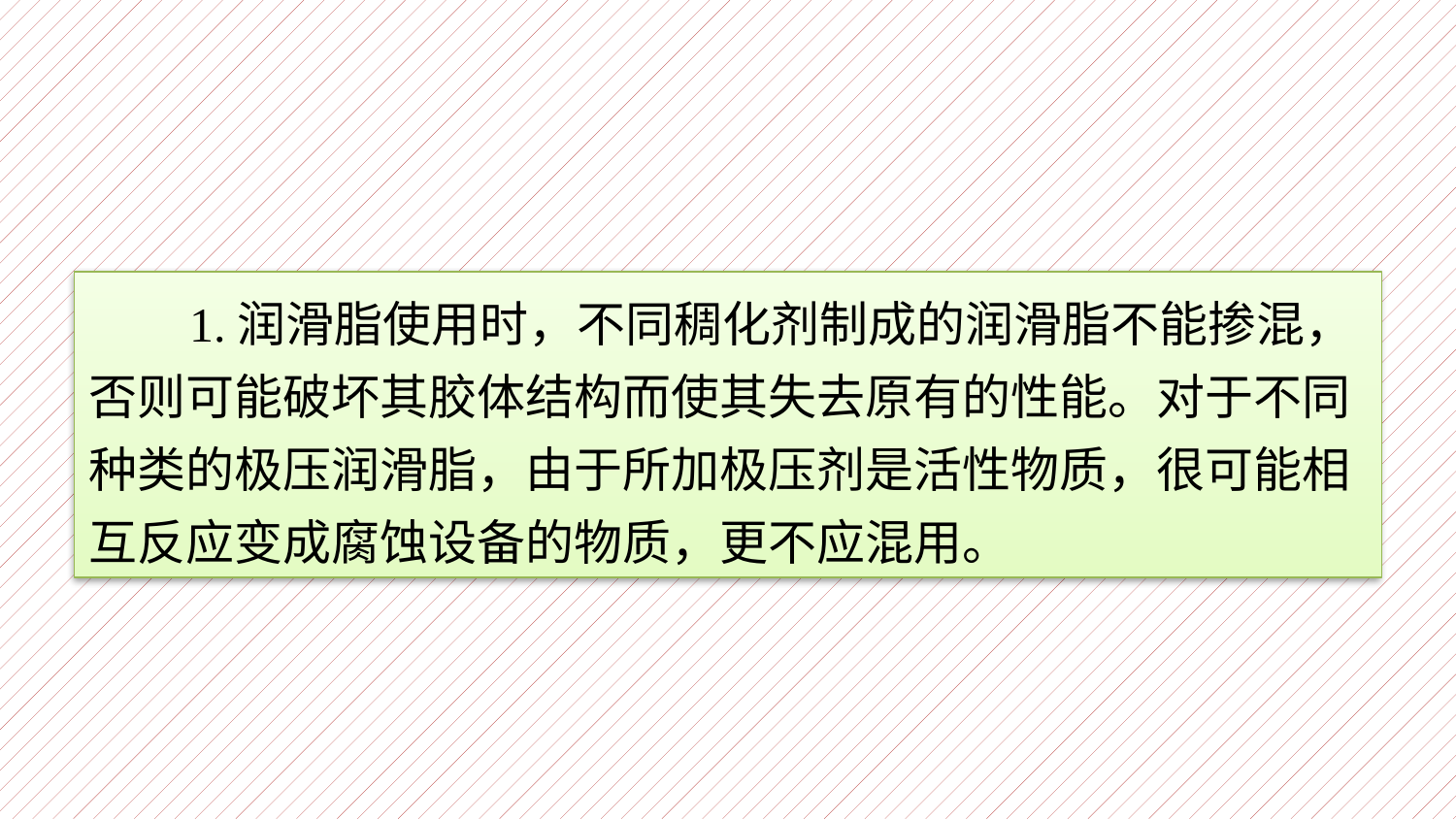

1.润滑脂使用时，不同稠化剂制成的润滑脂不能掺混，否则可能破坏其胶体结构而使其失去原有的性能。对于不同种类的极压润滑脂，由于所加极压剂是活性物质，很可能相互反应变成腐蚀设备的物质，更不应混用。